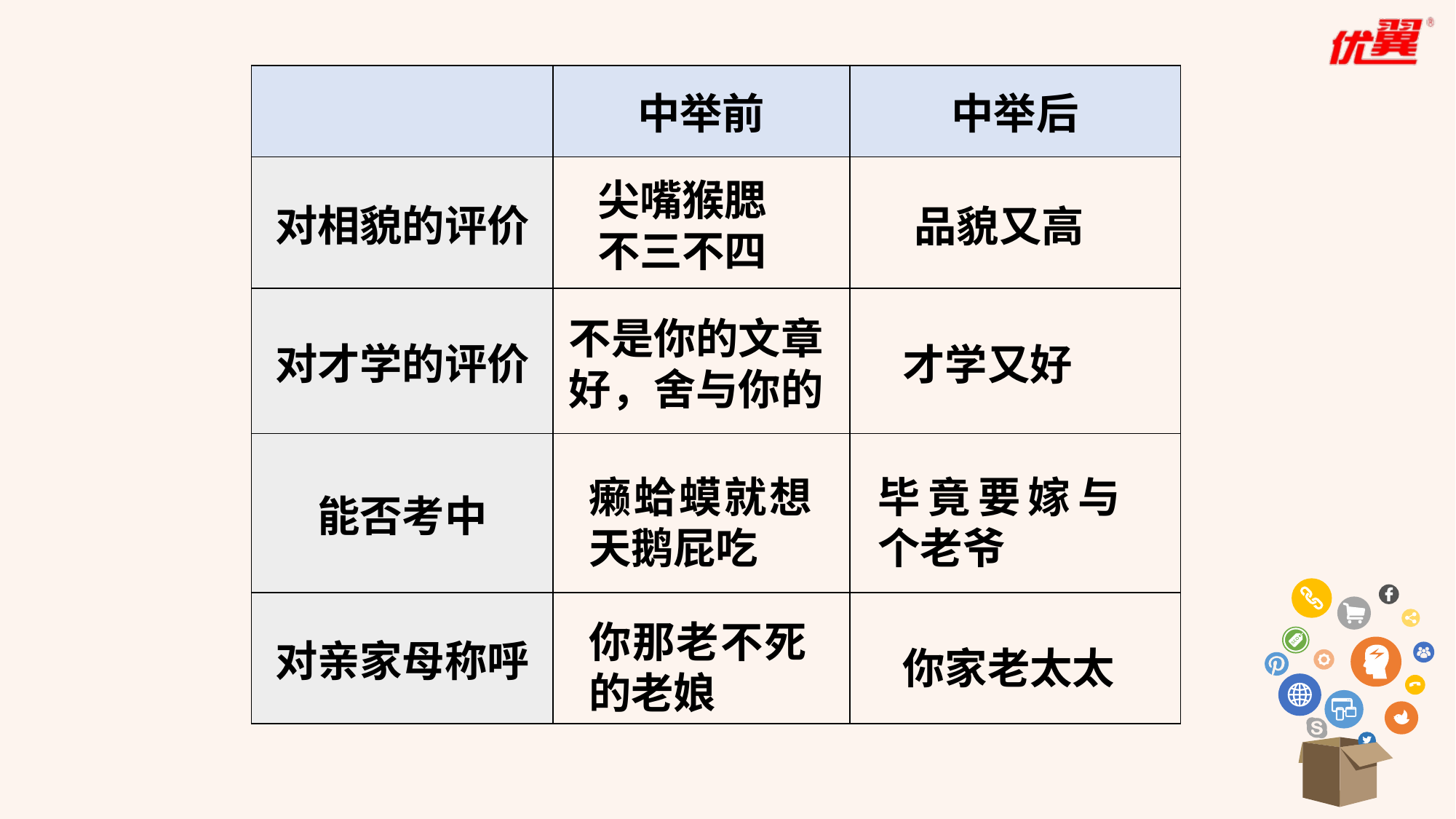

|  | 中举前 | 中举后 |
| --- | --- | --- |
| 对相貌的评价 |  |  |
| 对才学的评价 |  |  |
| 能否考中 |  |  |
| 对亲家母称呼 |  |  |
尖嘴猴腮
不三不四
品貌又高
不是你的文章好，舍与你的
才学又好
癞蛤蟆就想天鹅屁吃
毕竟要嫁与个老爷

你那老不死的老娘
你家老太太